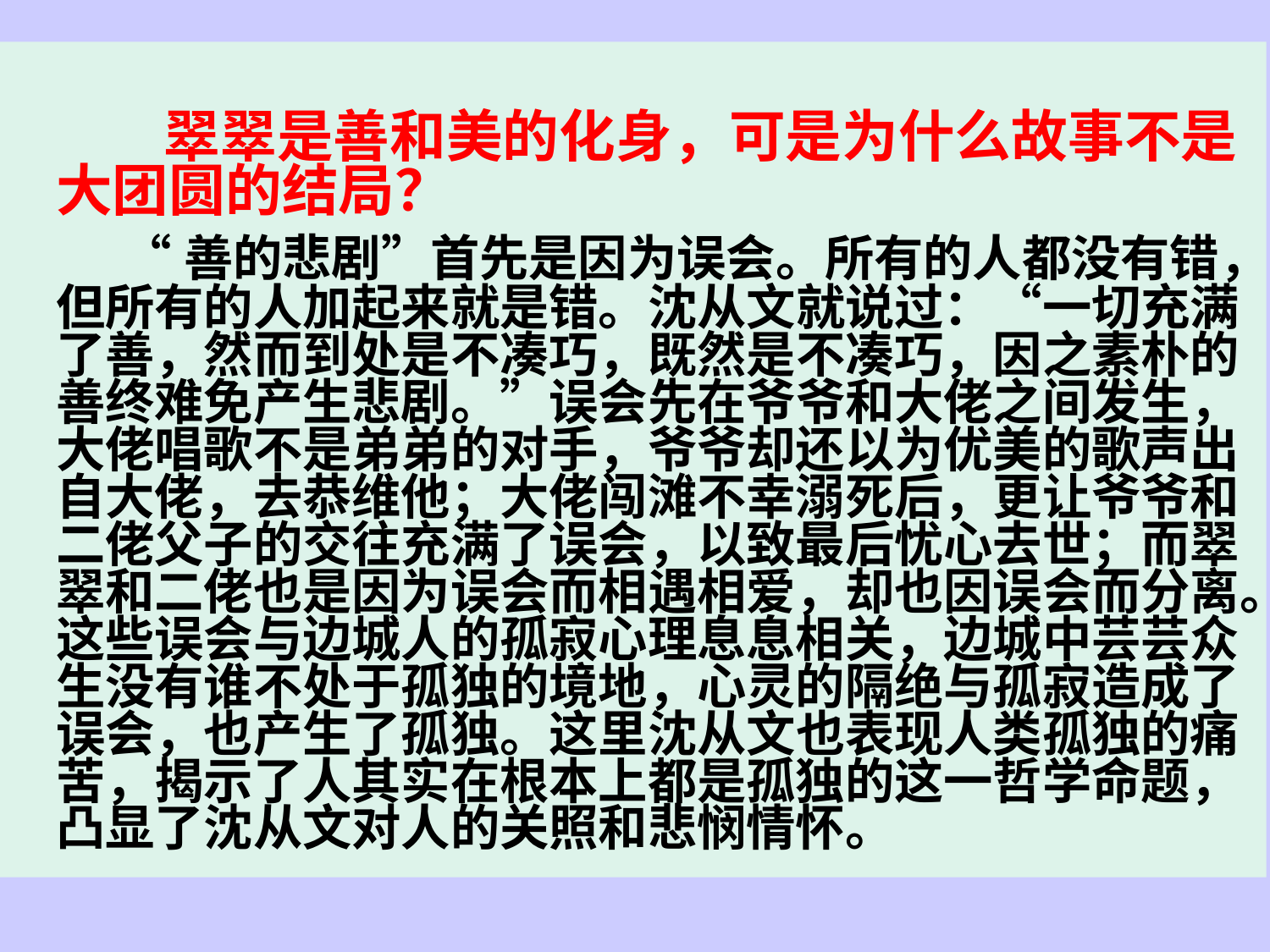

翠翠是善和美的化身，可是为什么故事不是大团圆的结局？
         “善的悲剧”首先是因为误会。所有的人都没有错，但所有的人加起来就是错。沈从文就说过：“一切充满了善，然而到处是不凑巧，既然是不凑巧，因之素朴的善终难免产生悲剧。”误会先在爷爷和大佬之间发生，大佬唱歌不是弟弟的对手，爷爷却还以为优美的歌声出自大佬，去恭维他；大佬闯滩不幸溺死后，更让爷爷和二佬父子的交往充满了误会，以致最后忧心去世；而翠翠和二佬也是因为误会而相遇相爱，却也因误会而分离。这些误会与边城人的孤寂心理息息相关，边城中芸芸众生没有谁不处于孤独的境地，心灵的隔绝与孤寂造成了误会，也产生了孤独。这里沈从文也表现人类孤独的痛苦，揭示了人其实在根本上都是孤独的这一哲学命题，凸显了沈从文对人的关照和悲悯情怀。